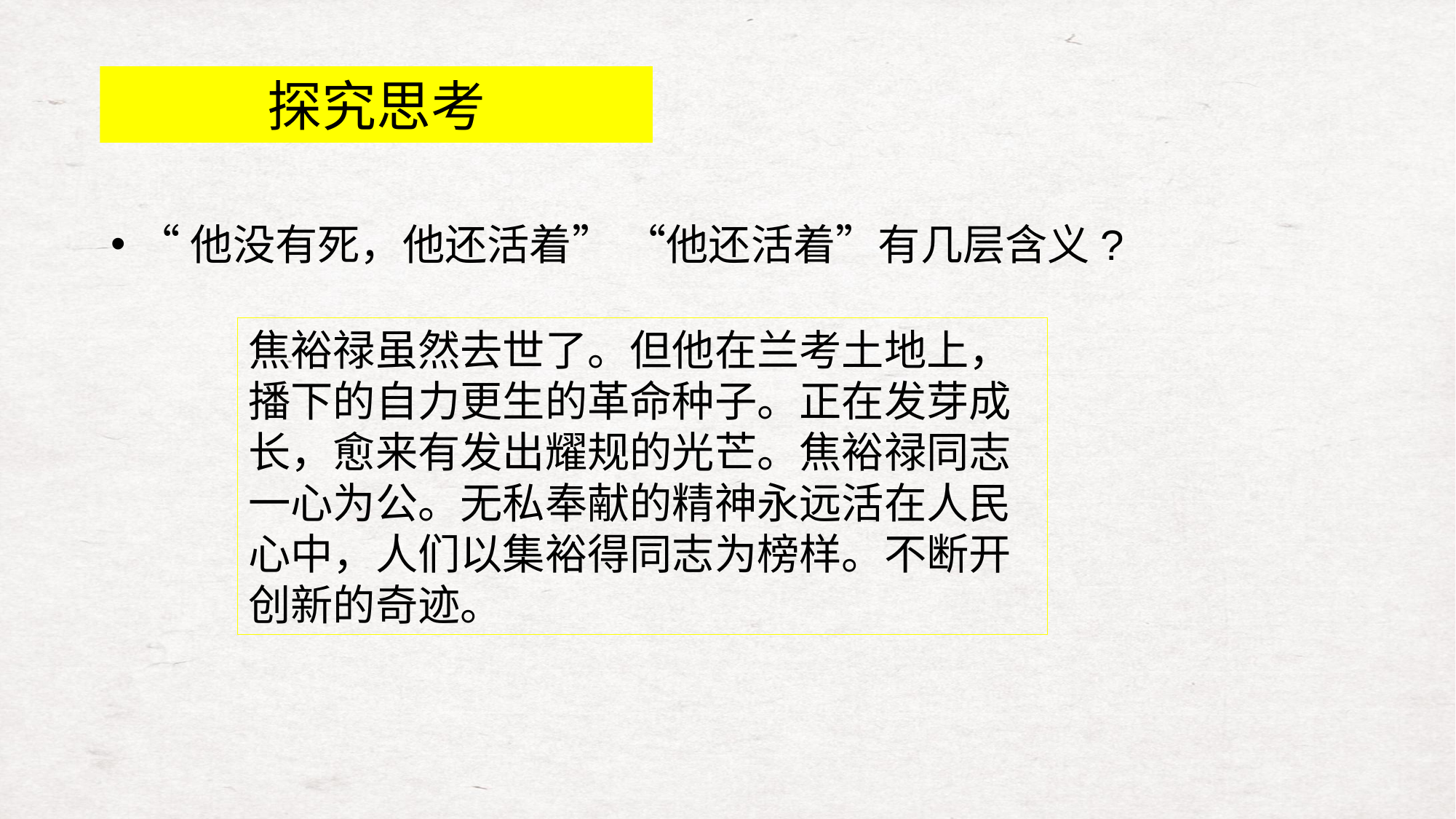

探究思考
“他没有死，他还活着” “他还活着”有几层含义?
焦裕禄虽然去世了。但他在兰考土地上，播下的自力更生的革命种子。正在发芽成长，愈来有发出耀规的光芒。焦裕禄同志一心为公。无私奉献的精神永远活在人民心中，人们以集裕得同志为榜样。不断开创新的奇迹。